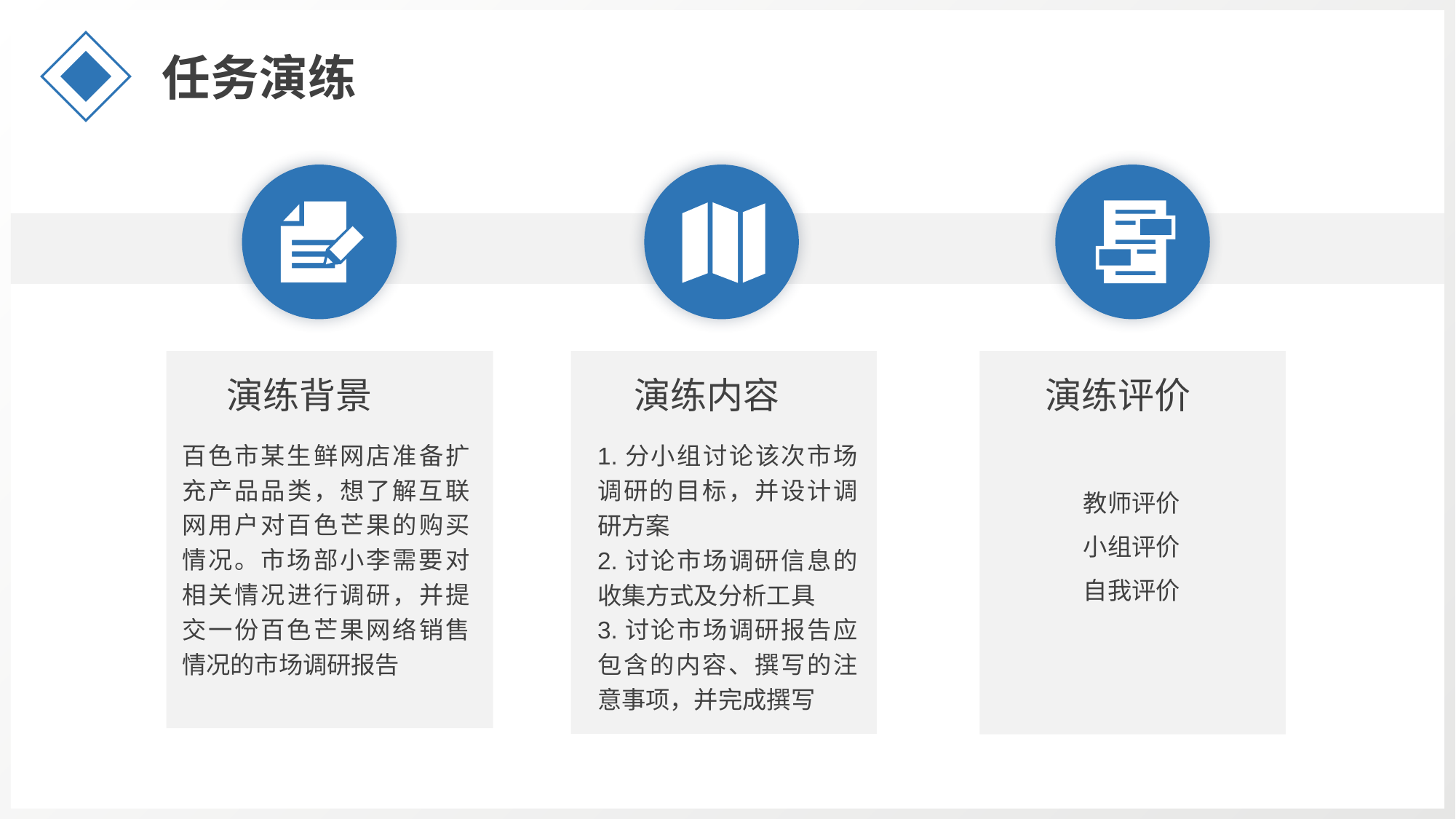

任务演练

演练背景
演练内容
演练评价
百色市某生鲜网店准备扩充产品品类，想了解互联网用户对百色芒果的购买情况。市场部小李需要对相关情况进行调研，并提交一份百色芒果网络销售情况的市场调研报告
1.分小组讨论该次市场调研的目标，并设计调研方案
2.讨论市场调研信息的收集方式及分析工具
3.讨论市场调研报告应包含的内容、撰写的注意事项，并完成撰写
教师评价
小组评价
自我评价